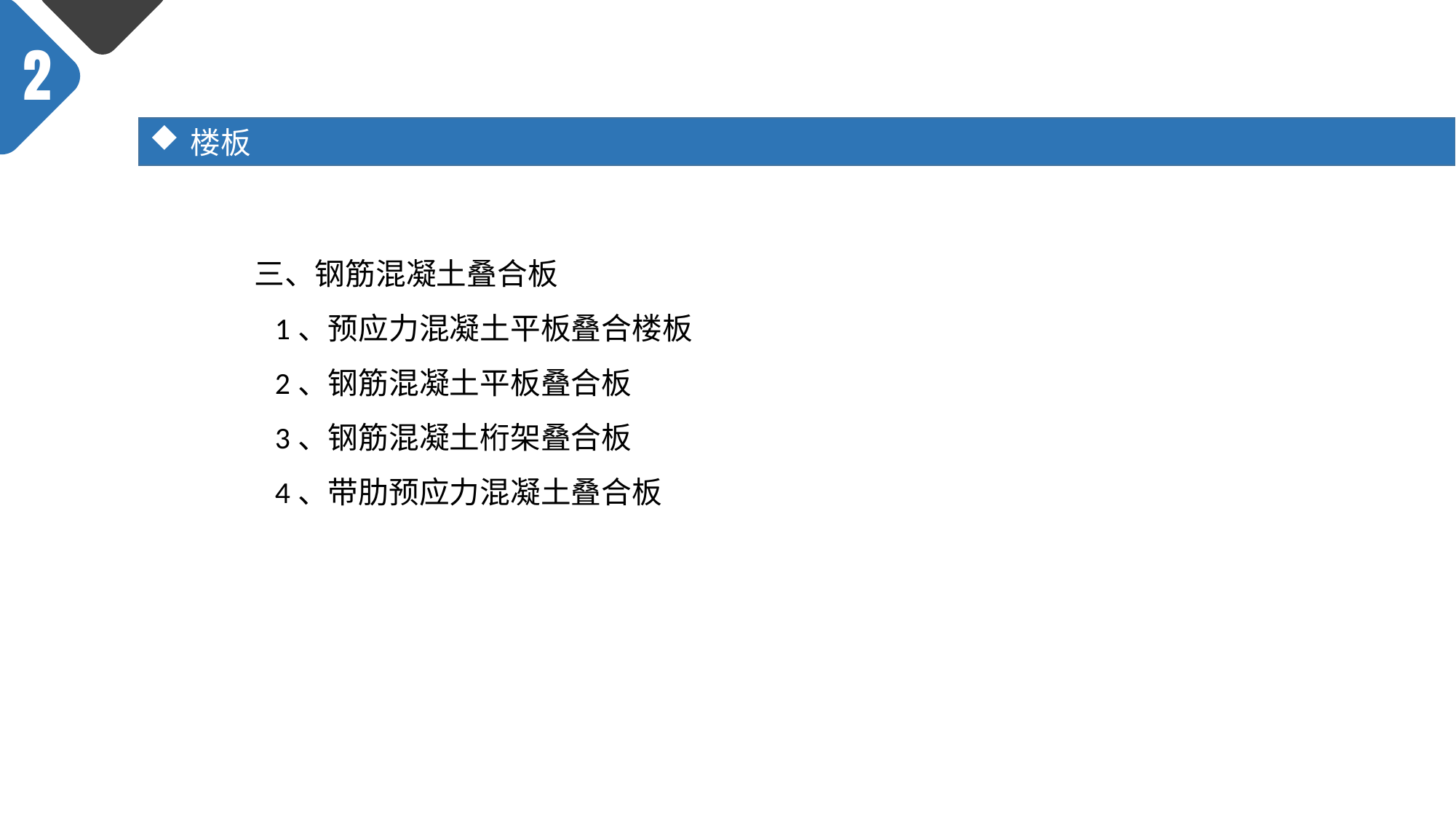

2
楼板
三、钢筋混凝土叠合板
   1、预应力混凝土平板叠合楼板
   2、钢筋混凝土平板叠合板
   3、钢筋混凝土桁架叠合板
   4、带肋预应力混凝土叠合板